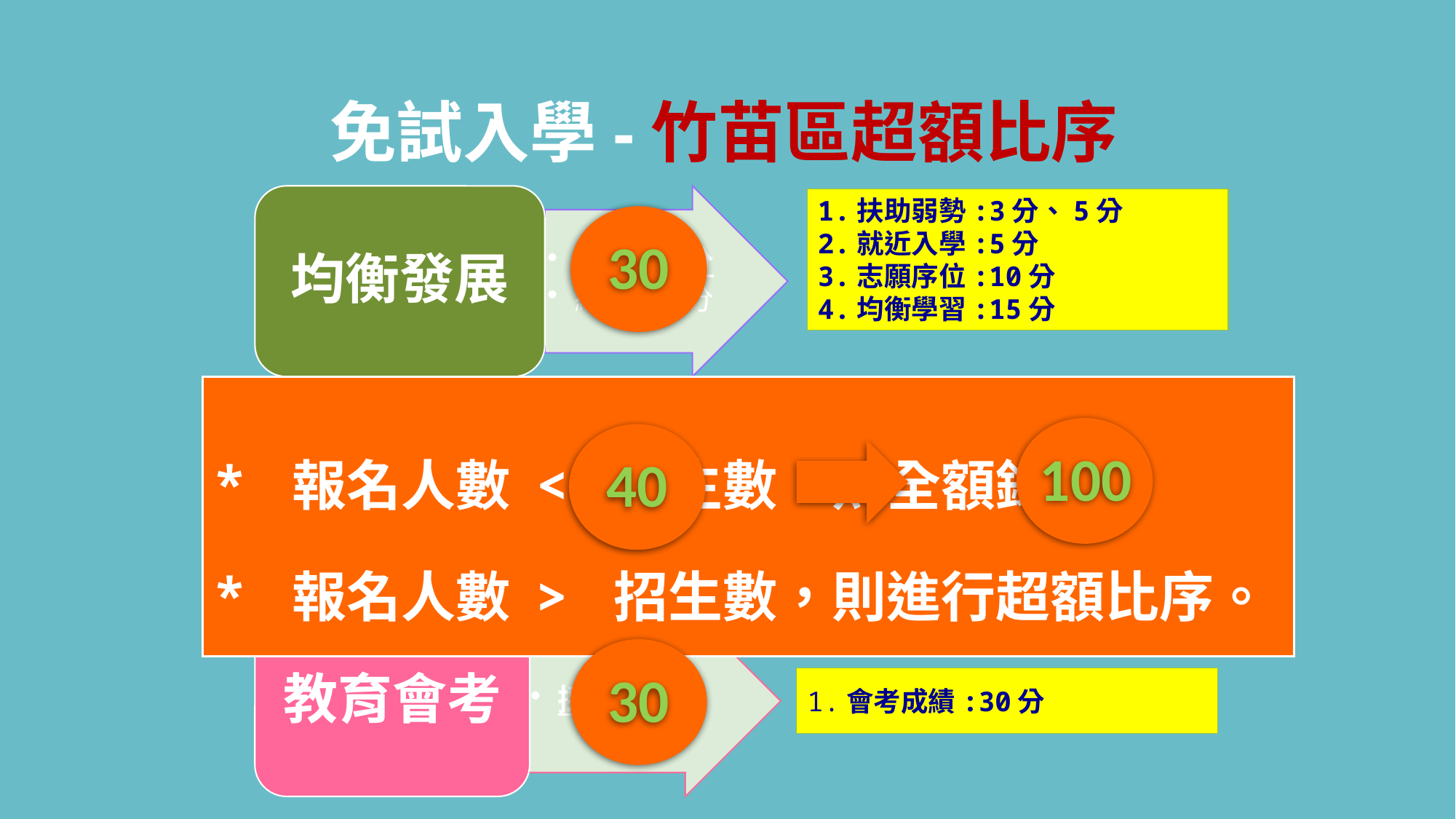

免試入學-竹苗區超額比序
採計30分
總分35分
均衡發展
採計40分
總分54分
多元學習
採計30分
教育會考
1.扶助弱勢:3分、5分
2.就近入學:5分
3.志願序位:10分
4.均衡學習:15分

30
* 報名人數 < 招生數，則全額錄取。
* 報名人數 > 招生數，則進行超額比序。
1.無懲罰紀錄:10分
2.無曠課紀錄:12分
3.獎勵紀錄:20分
4.服務學習:10分
5.本土語言認證:2分

100

40

30
1.會考成績:30分